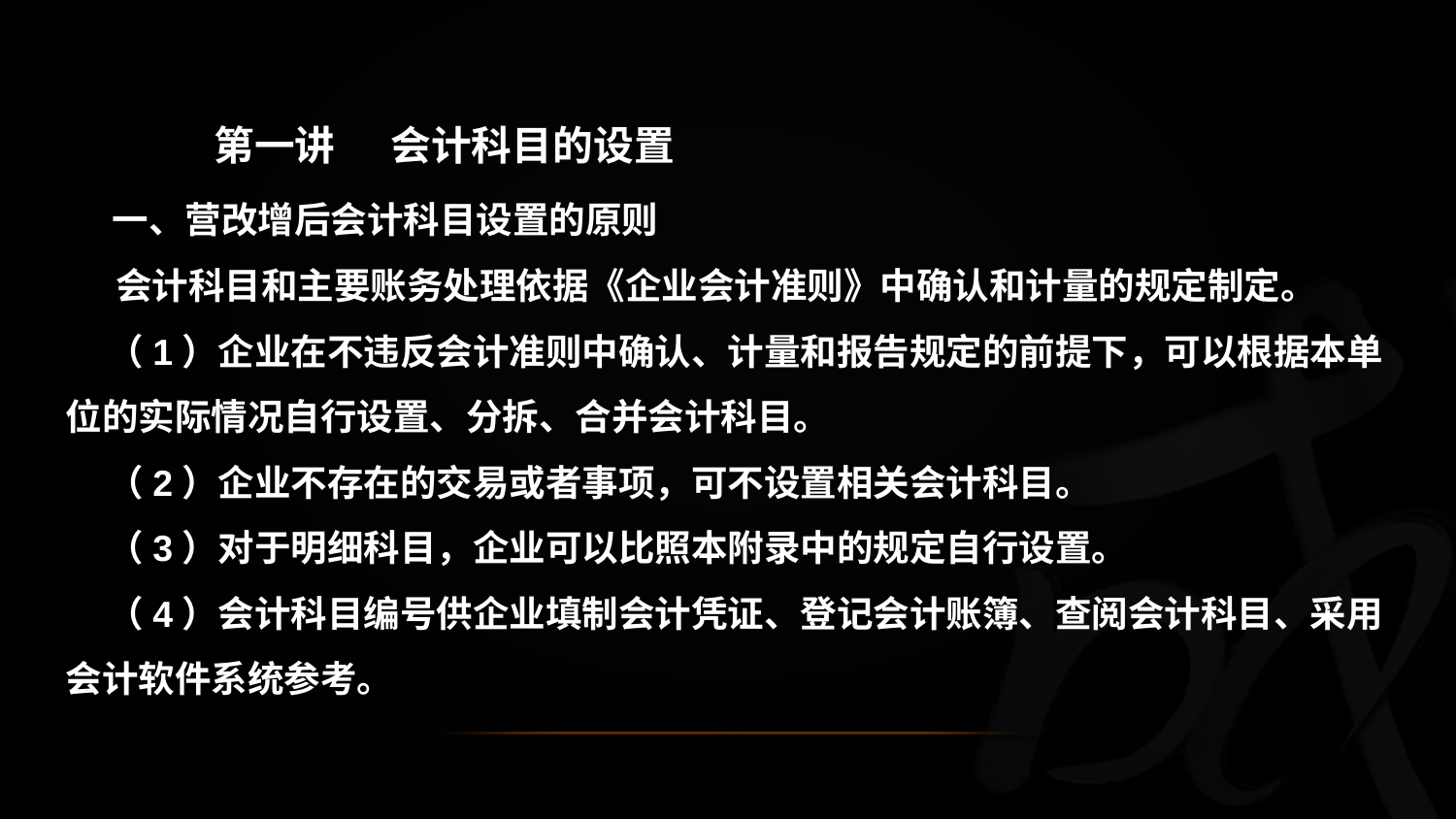

第一讲      会计科目的设置
    一、营改增后会计科目设置的原则
     会计科目和主要账务处理依据《企业会计准则》中确认和计量的规定制定。
    （1）企业在不违反会计准则中确认、计量和报告规定的前提下，可以根据本单位的实际情况自行设置、分拆、合并会计科目。
    （2）企业不存在的交易或者事项，可不设置相关会计科目。
    （3）对于明细科目，企业可以比照本附录中的规定自行设置。
    （4）会计科目编号供企业填制会计凭证、登记会计账簿、查阅会计科目、采用会计软件系统参考。